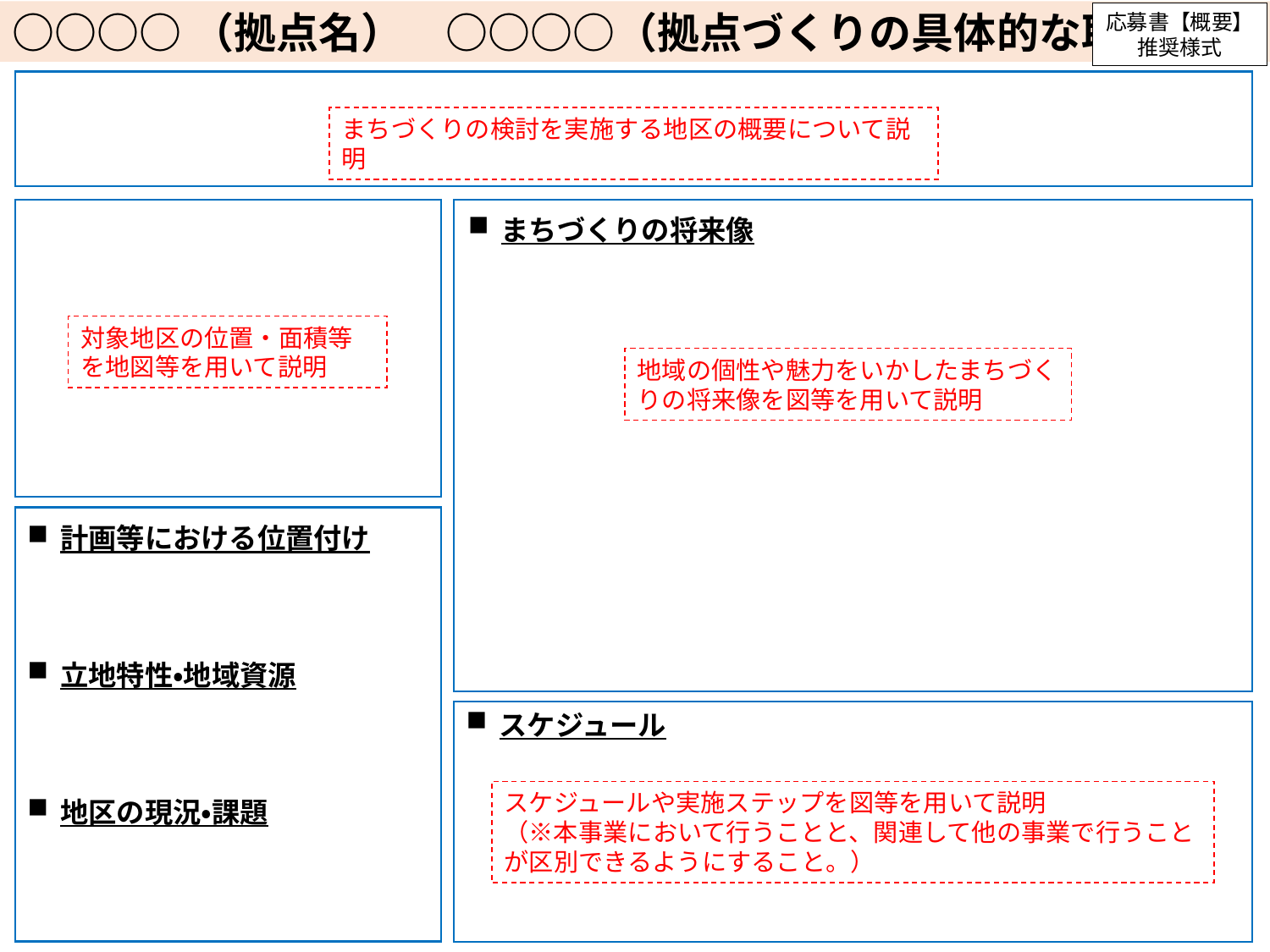

○○○○（拠点名）　○○○○（拠点づくりの具体的な取組）
応募書【概要】
推奨様式

まちづくりの検討を実施する地区の概要について説明

まちづくりの将来像
対象地区の位置・面積等を地図等を用いて説明
地域の個性や魅力をいかしたまちづくりの将来像を図等を用いて説明

計画等における位置付け
立地特性・地域資源

スケジュール

スケジュールや実施ステップを図等を用いて説明
（※本事業において行うことと、関連して他の事業で行うことが区別できるようにすること。）
地区の現況・課題